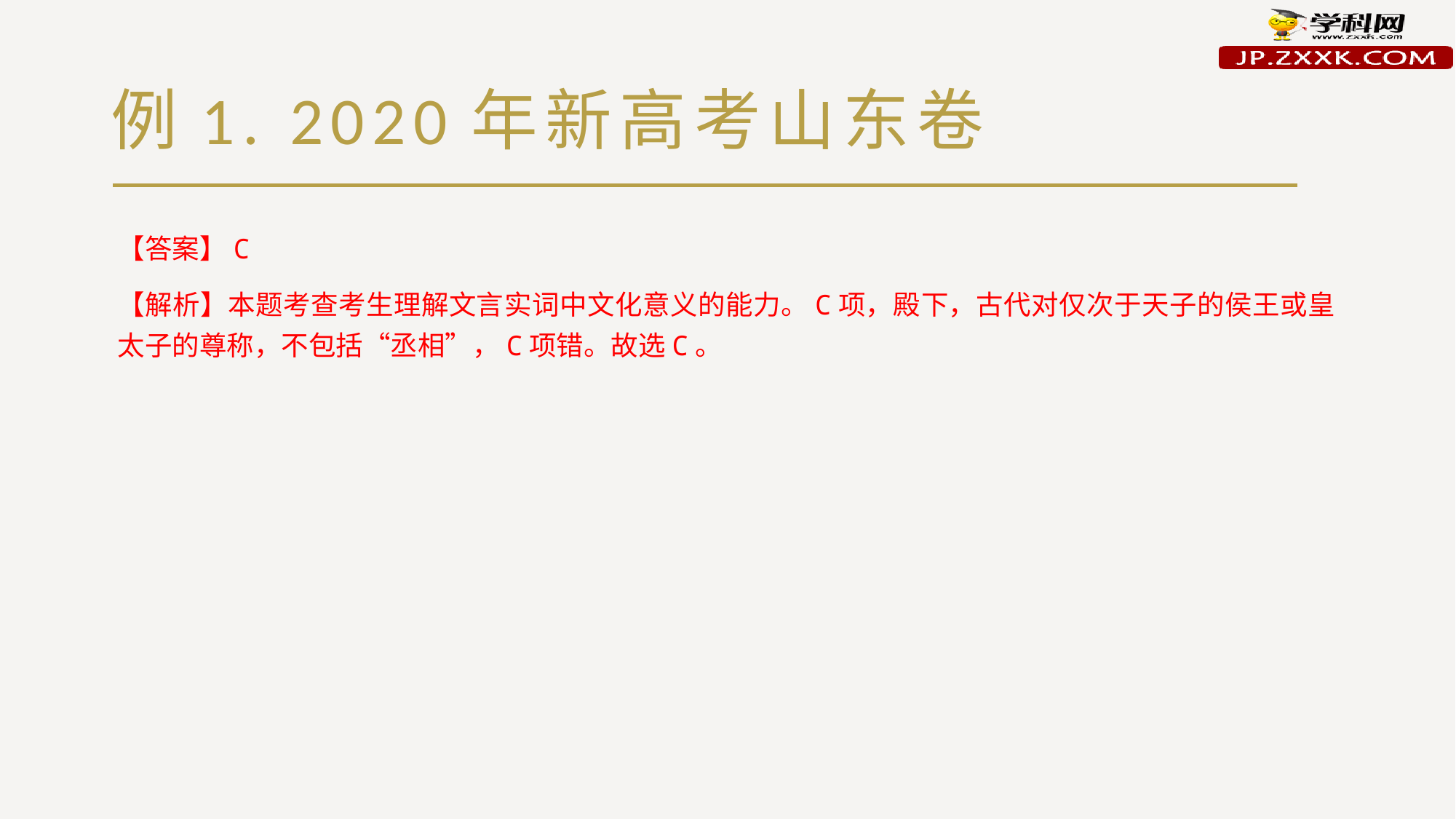

# 例1. 2020年新高考山东卷
【答案】C
【解析】本题考查考生理解文言实词中文化意义的能力。C项，殿下，古代对仅次于天子的侯王或皇太子的尊称，不包括“丞相”，C项错。故选C。